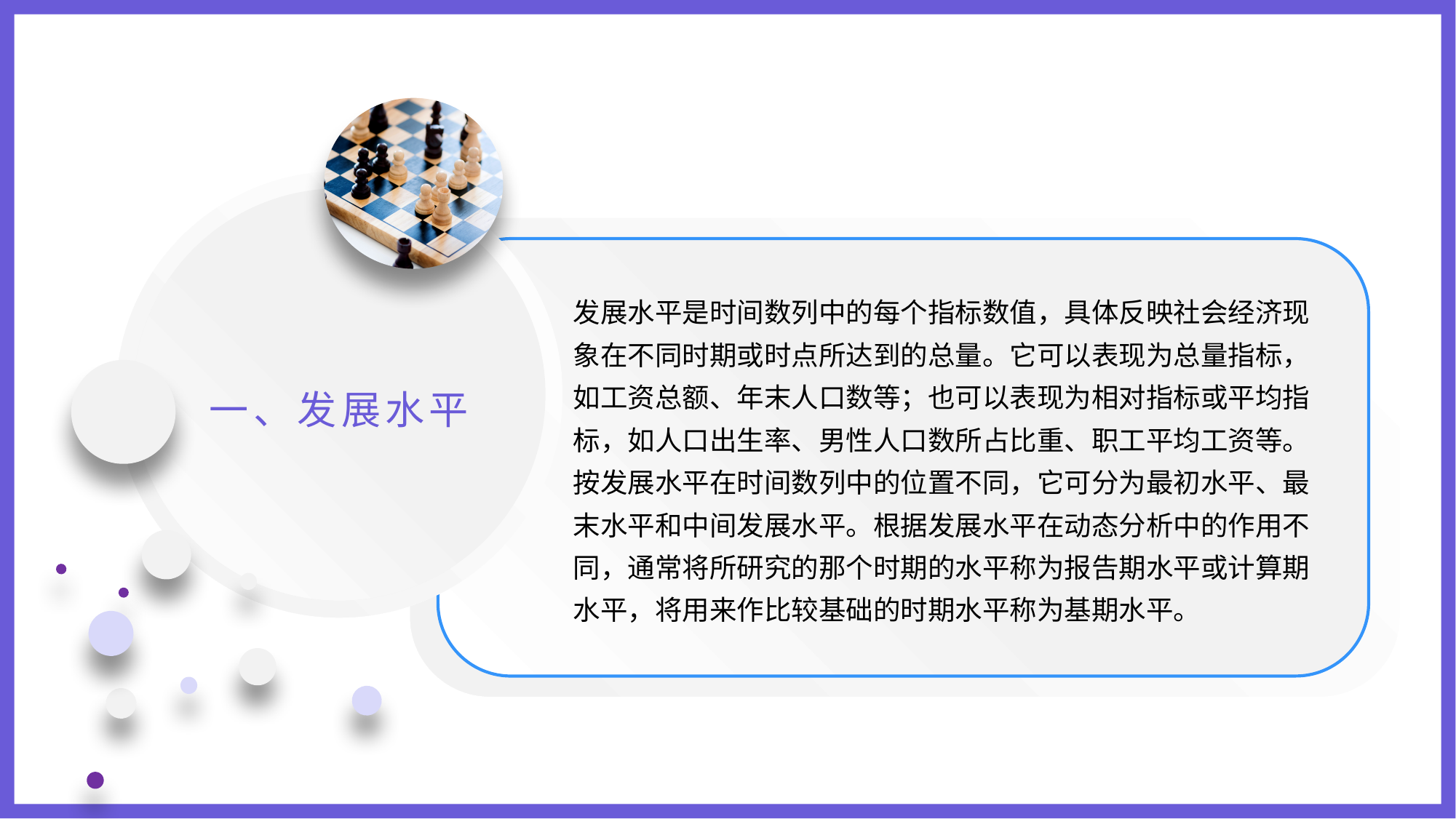

发展水平是时间数列中的每个指标数值，具体反映社会经济现象在不同时期或时点所达到的总量。它可以表现为总量指标，如工资总额、年末人口数等；也可以表现为相对指标或平均指标，如人口出生率、男性人口数所占比重、职工平均工资等。按发展水平在时间数列中的位置不同，它可分为最初水平、最末水平和中间发展水平。根据发展水平在动态分析中的作用不同，通常将所研究的那个时期的水平称为报告期水平或计算期水平，将用来作比较基础的时期水平称为基期水平。

一、发展水平